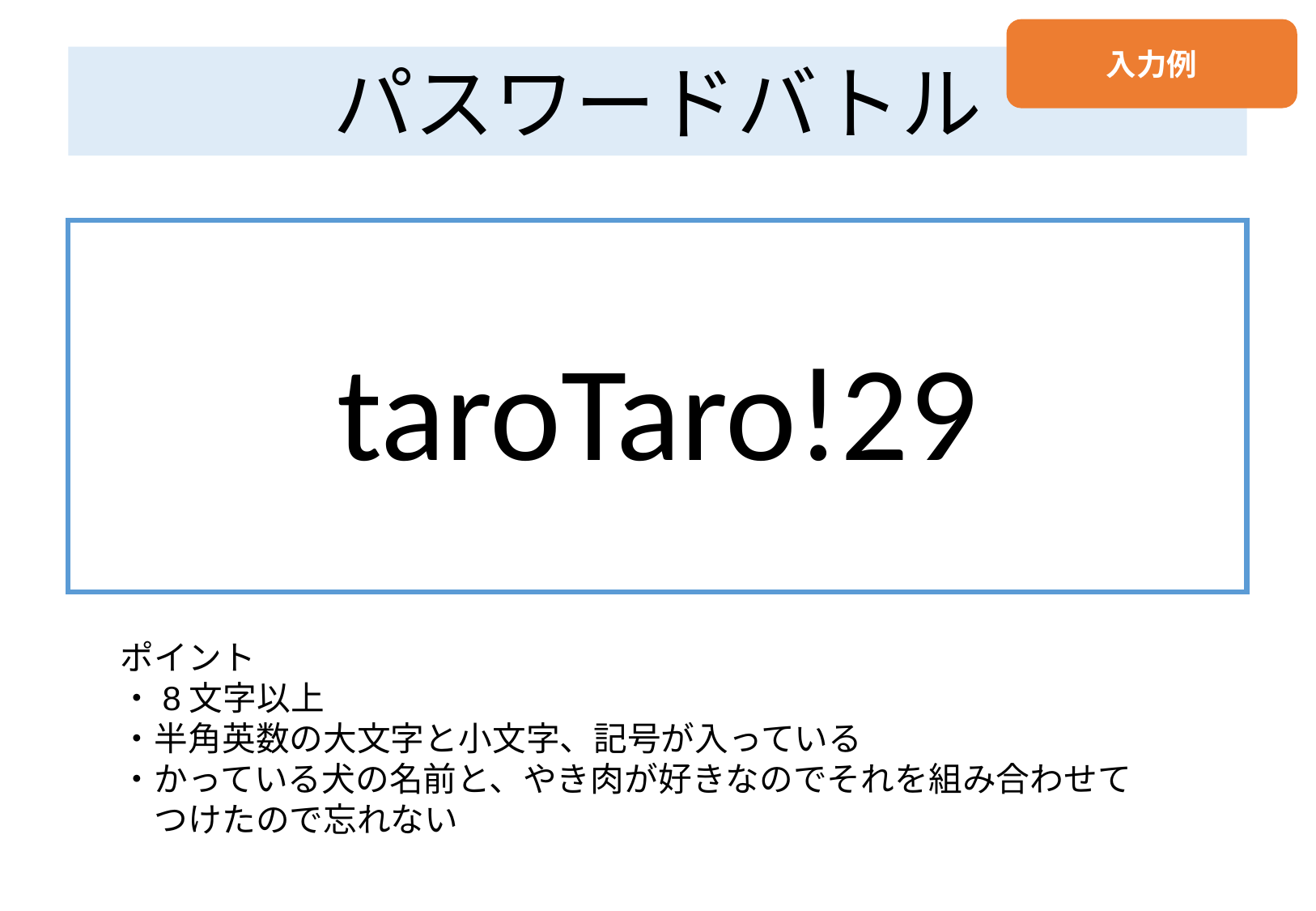

入力例
パスワードバトル
taroTaro!29
ポイント
・8文字以上
・半角英数の大文字と小文字、記号が入っている
・かっている犬の名前と、やき肉が好きなのでそれを組み合わせて
　つけたので忘れない